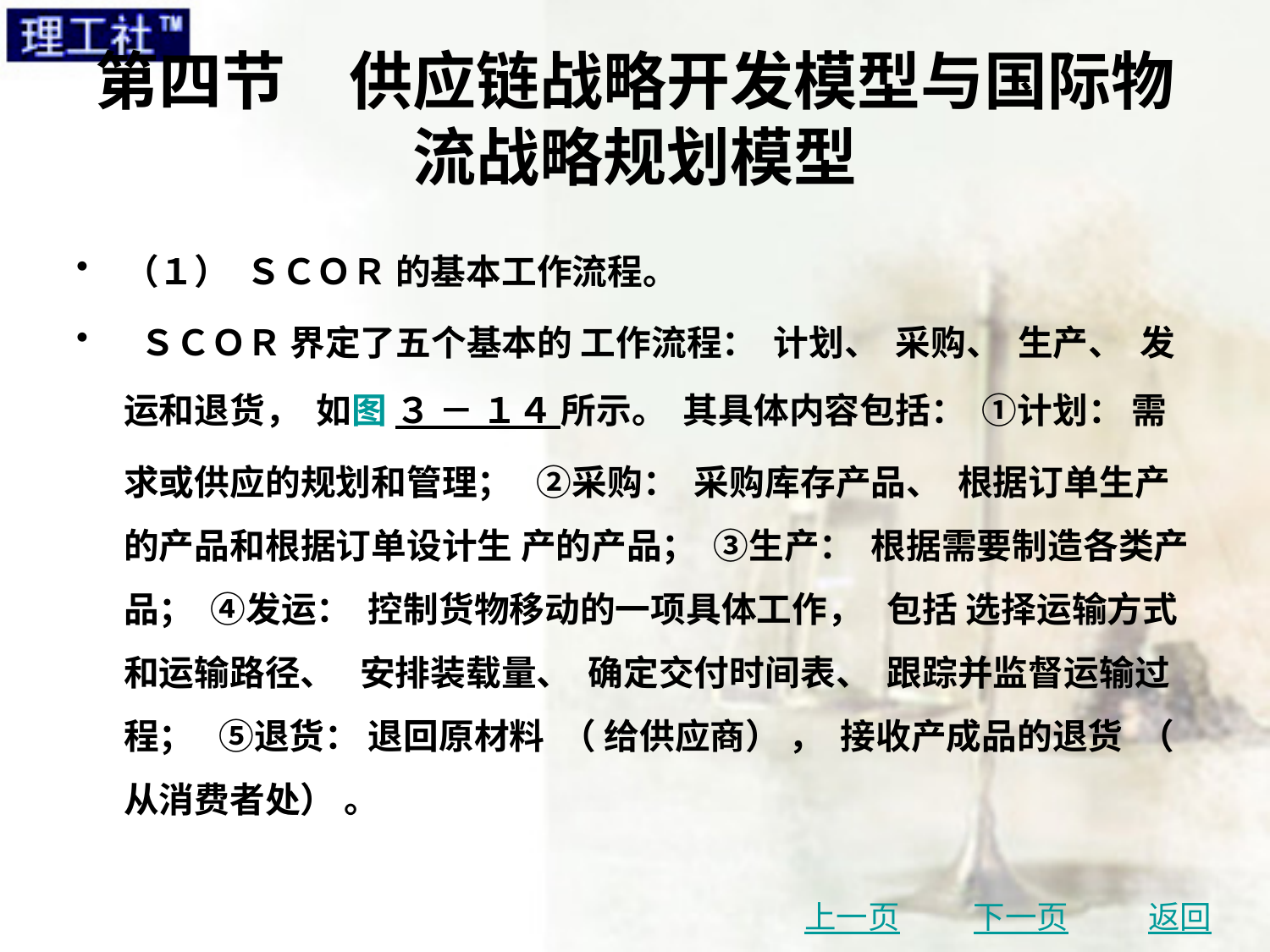

# 第四节　供应链战略开发模型与国际物流战略规划模型
（１）  ＳＣＯＲ 的基本工作流程。
 ＳＣＯＲ 界定了五个基本的 工作流程：  计划、  采购、  生产、  发运和退货，  如图 ３ － １４ 所示。  其具体内容包括：  ①计划： 需求或供应的规划和管理；   ②采购：  采购库存产品、  根据订单生产的产品和根据订单设计生 产的产品；  ③生产：  根据需要制造各类产品；  ④发运：  控制货物移动的一项具体工作，   包括 选择运输方式和运输路径、   安排装载量、  确定交付时间表、  跟踪并监督运输过程；   ⑤退货： 退回原材料  （ 给供应商） ，  接收产成品的退货  （ 从消费者处） 。

上一页
下一页
返回